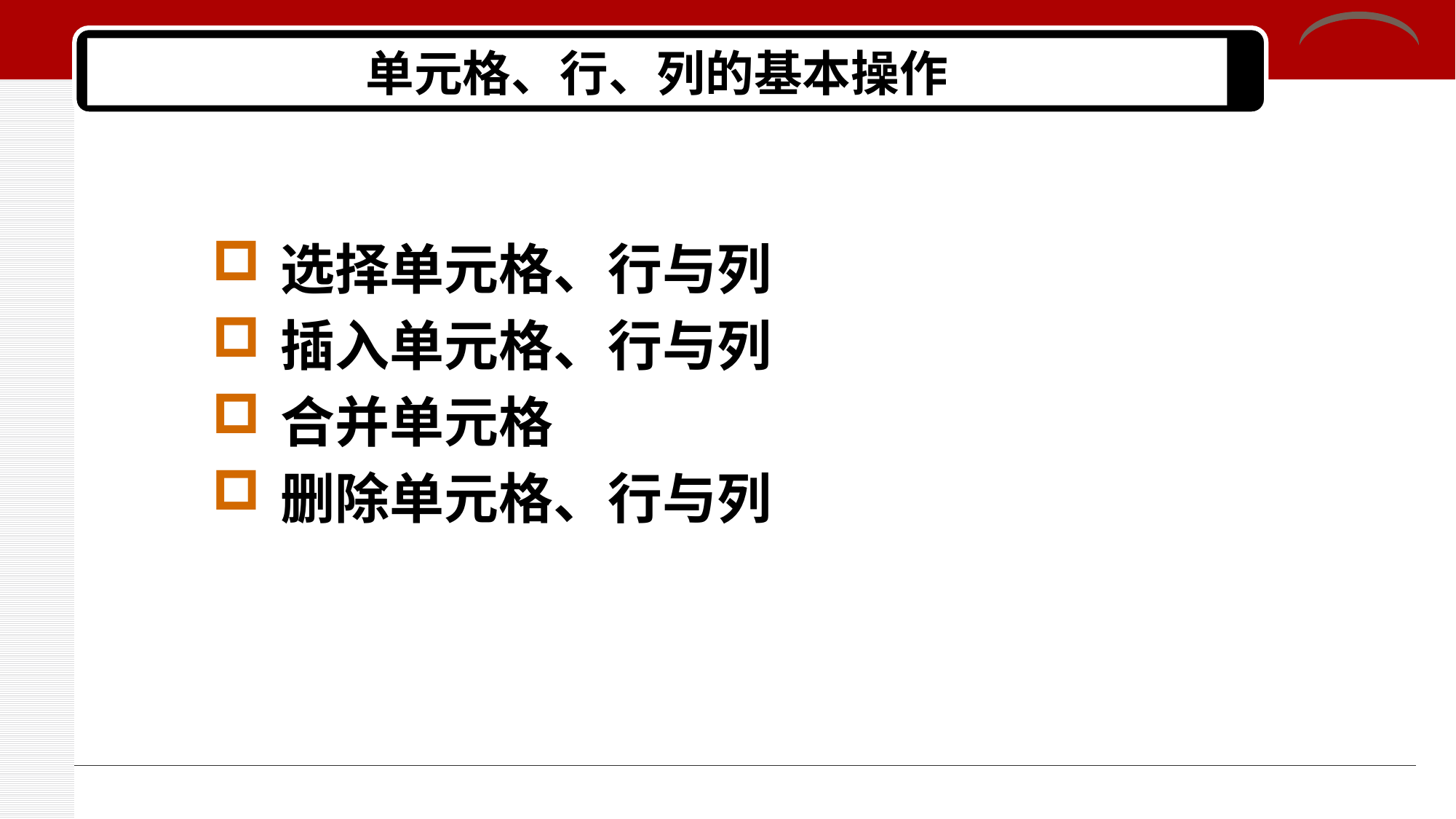

# 单元格、行、列的基本操作
选择单元格、行与列
插入单元格、行与列
合并单元格
删除单元格、行与列